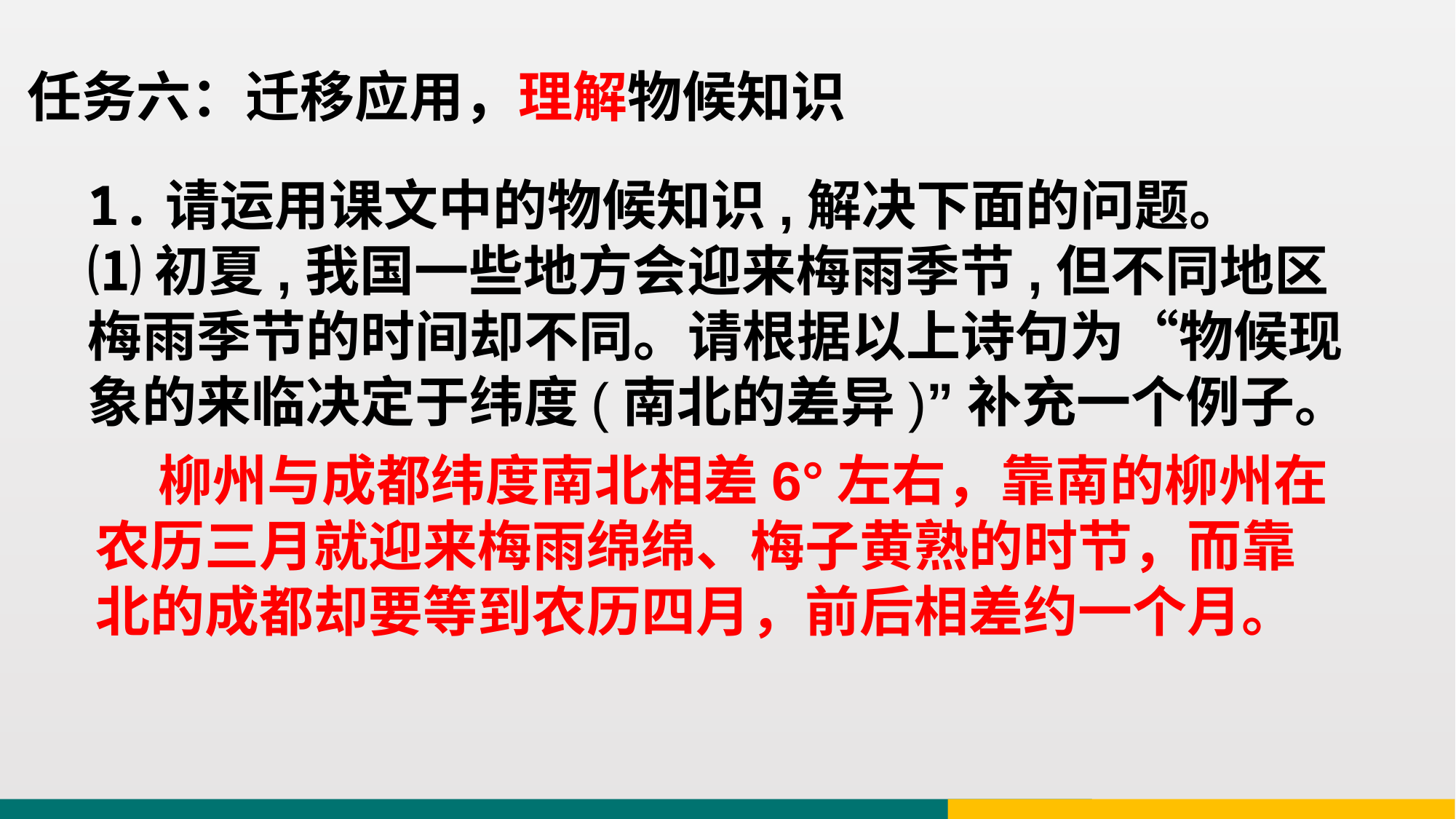

任务六：迁移应用，理解物候知识

1.请运用课文中的物候知识,解决下面的问题。
⑴初夏,我国一些地方会迎来梅雨季节,但不同地区梅雨季节的时间却不同。请根据以上诗句为“物候现象的来临决定于纬度(南北的差异)”补充一个例子。
    柳州与成都纬度南北相差6°左右，靠南的柳州在农历三月就迎来梅雨绵绵、梅子黄熟的时节，而靠北的成都却要等到农历四月，前后相差约一个月。